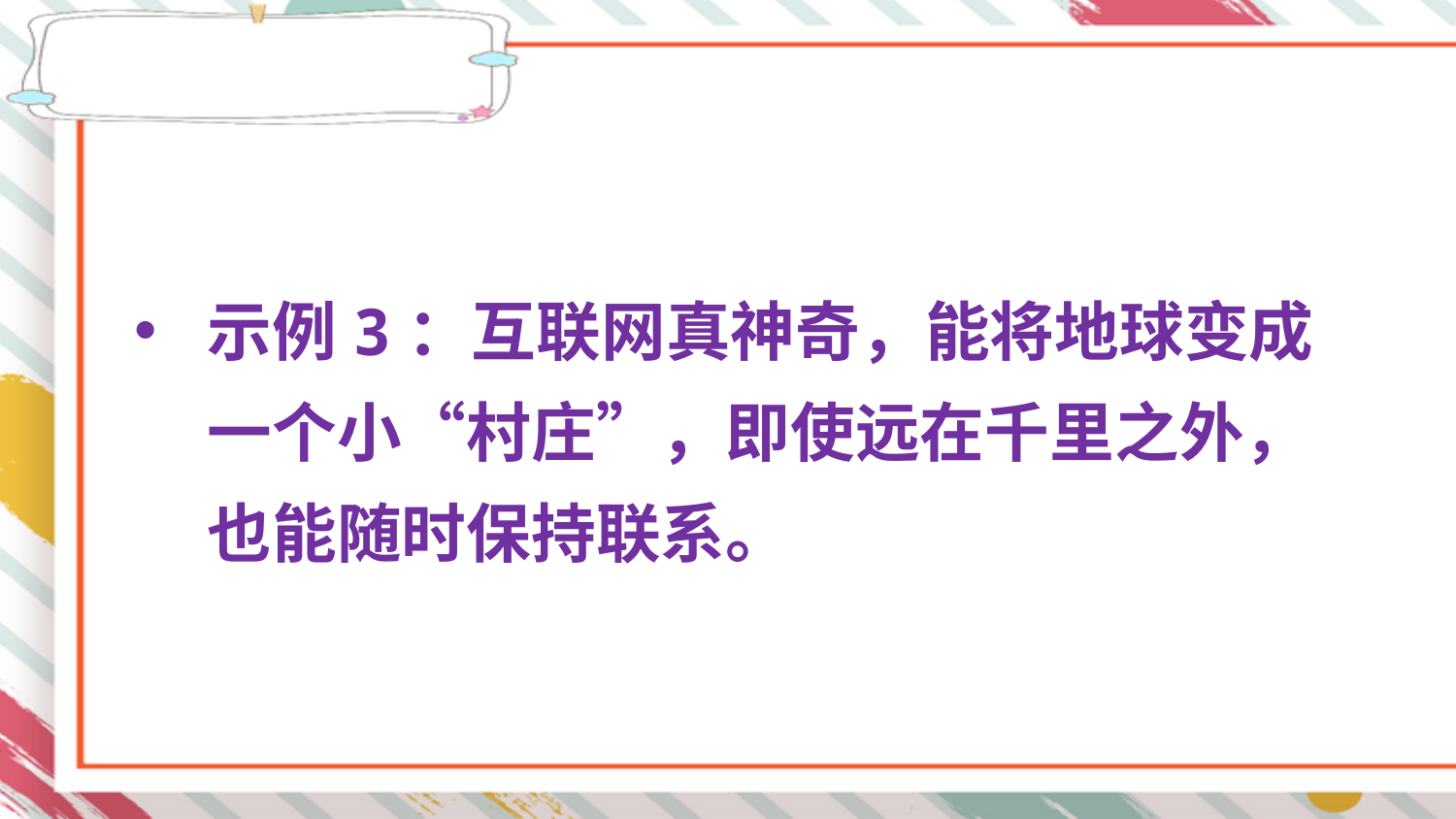

示例3：互联网真神奇，能将地球变成一个小“村庄”，即使远在千里之外，也能随时保持联系。